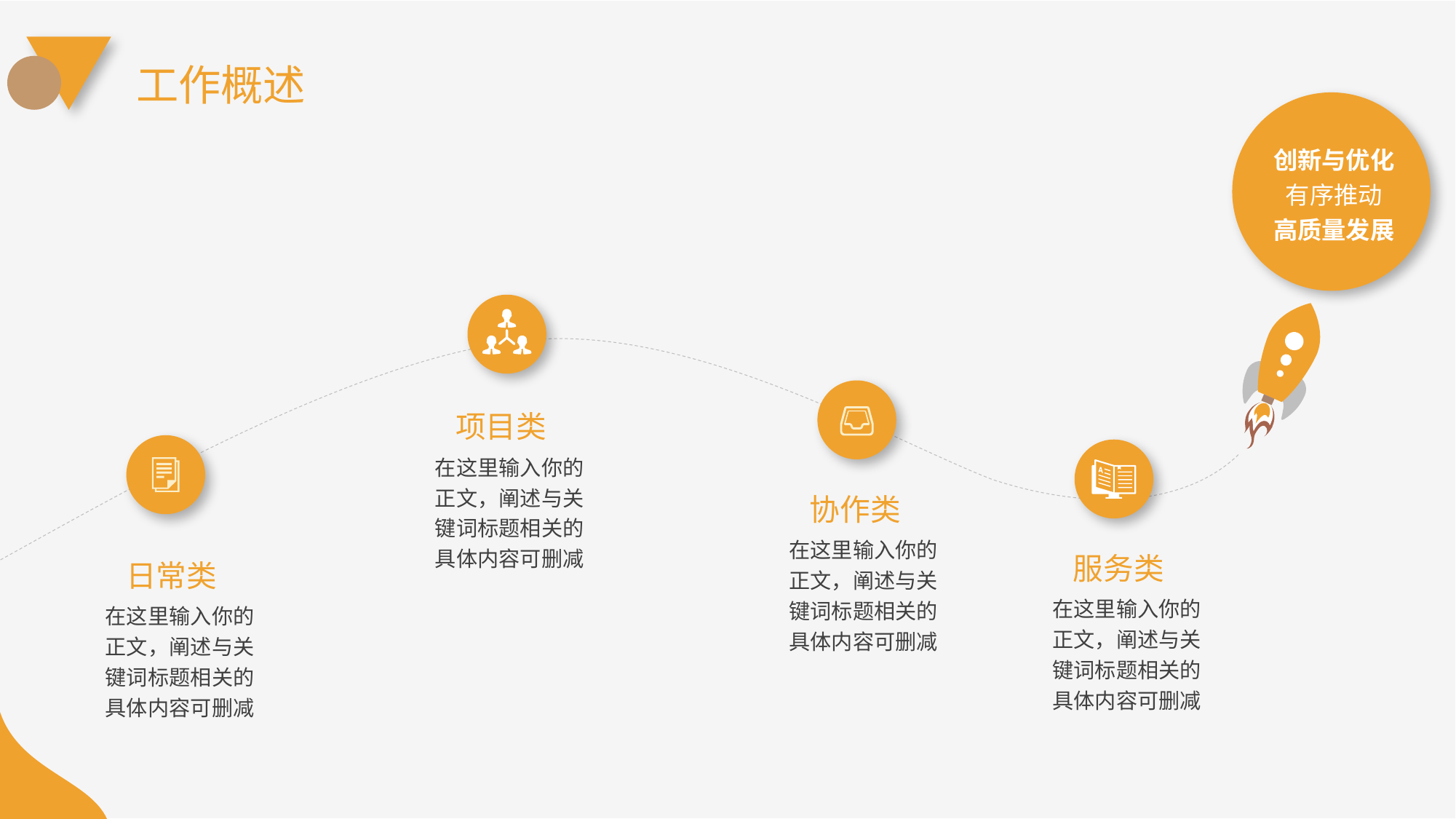

工作概述
创新与优化
有序推动
高质量发展
项目类
在这里输入你的正文，阐述与关键词标题相关的具体内容可删减
协作类
在这里输入你的正文，阐述与关键词标题相关的具体内容可删减
服务类
日常类
在这里输入你的正文，阐述与关键词标题相关的具体内容可删减
在这里输入你的正文，阐述与关键词标题相关的具体内容可删减